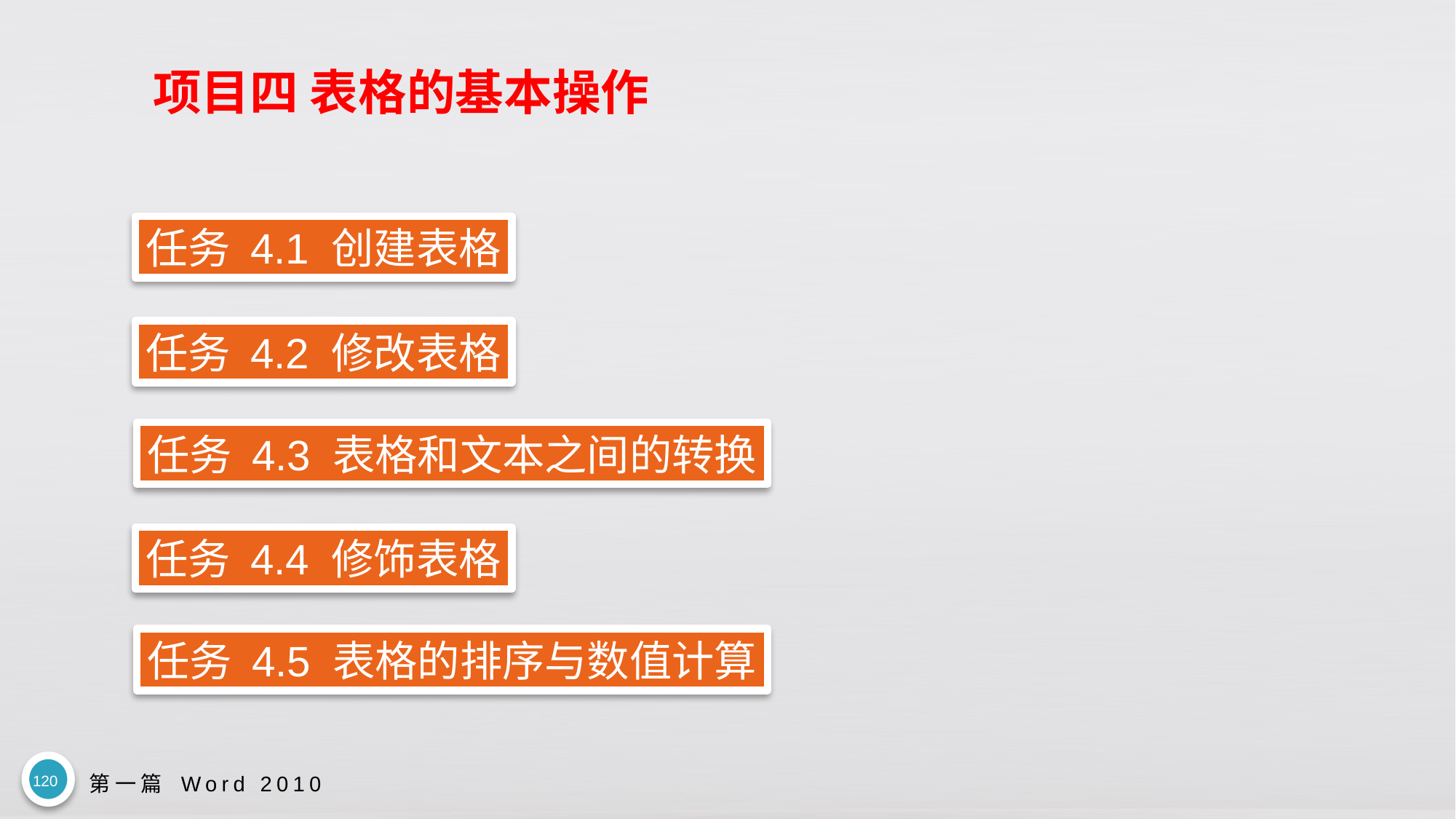

# 项目四 表格的基本操作
任务 4.1 创建表格
任务 4.2 修改表格
任务 4.3 表格和文本之间的转换
任务 4.4 修饰表格
任务 4.5 表格的排序与数值计算
120